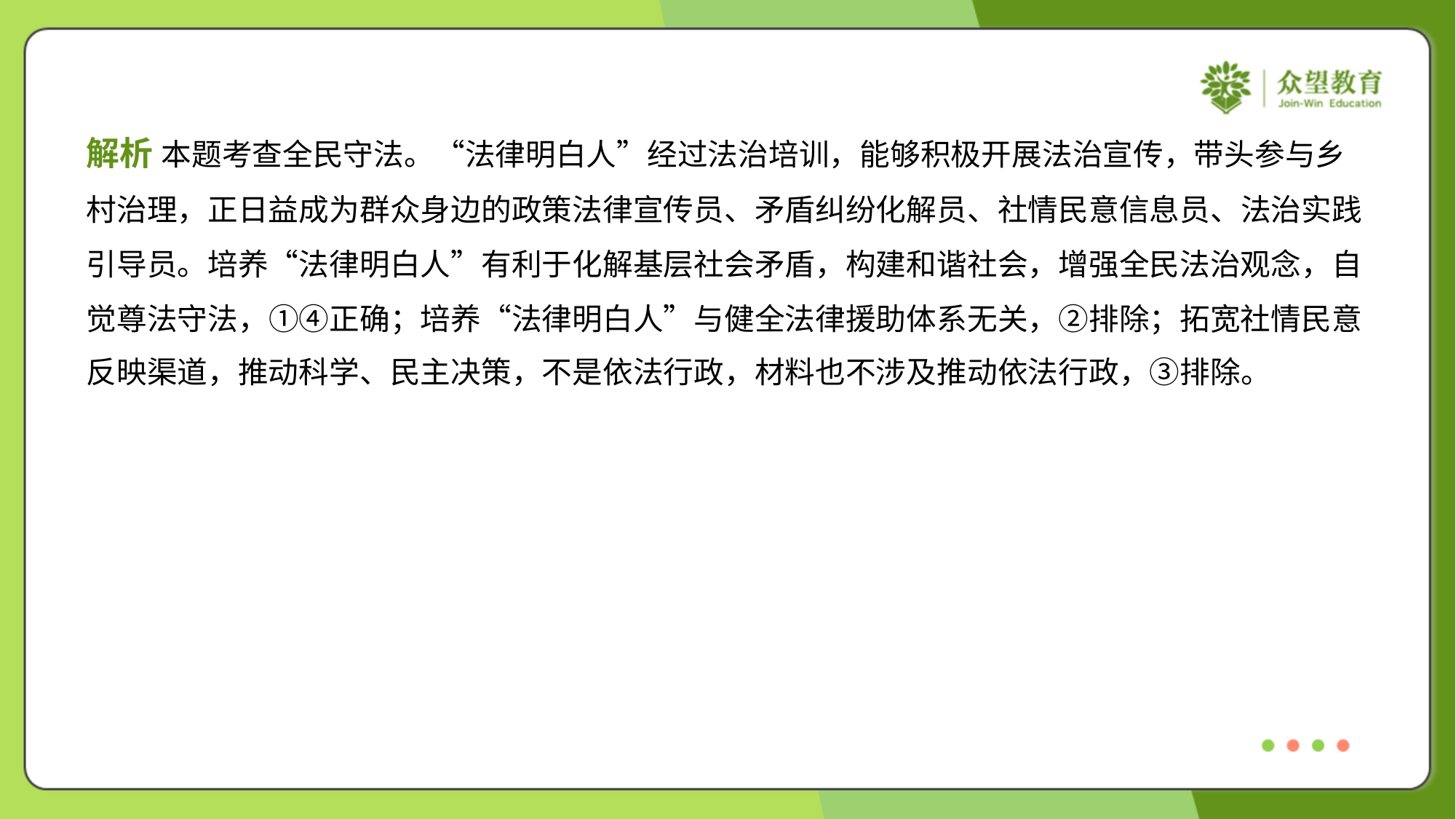

解析 本题考查全民守法。“法律明白人”经过法治培训，能够积极开展法治宣传，带头参与乡
村治理，正日益成为群众身边的政策法律宣传员、矛盾纠纷化解员、社情民意信息员、法治实践
引导员。培养“法律明白人”有利于化解基层社会矛盾，构建和谐社会，增强全民法治观念，自
觉尊法守法，①④正确；培养“法律明白人”与健全法律援助体系无关，②排除；拓宽社情民意
反映渠道，推动科学、民主决策，不是依法行政，材料也不涉及推动依法行政，③排除。